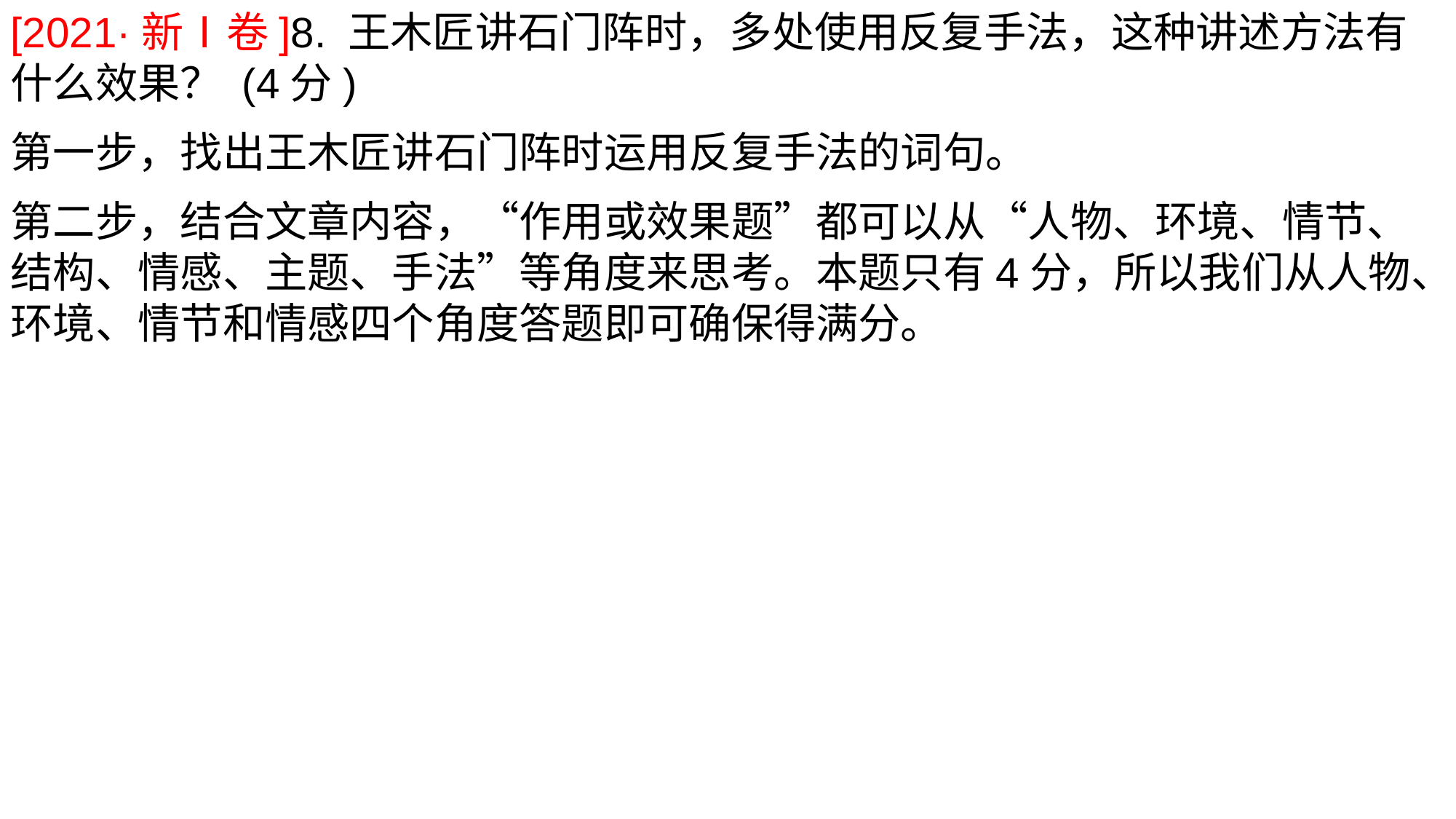

[2021·新Ⅰ卷]8. 王木匠讲石门阵时，多处使用反复手法，这种讲述方法有什么效果？ (4分)
第一步，找出王木匠讲石门阵时运用反复手法的词句。
第二步，结合文章内容，“作用或效果题”都可以从“人物、环境、情节、结构、情感、主题、手法”等角度来思考。本题只有4分，所以我们从人物、环境、情节和情感四个角度答题即可确保得满分。